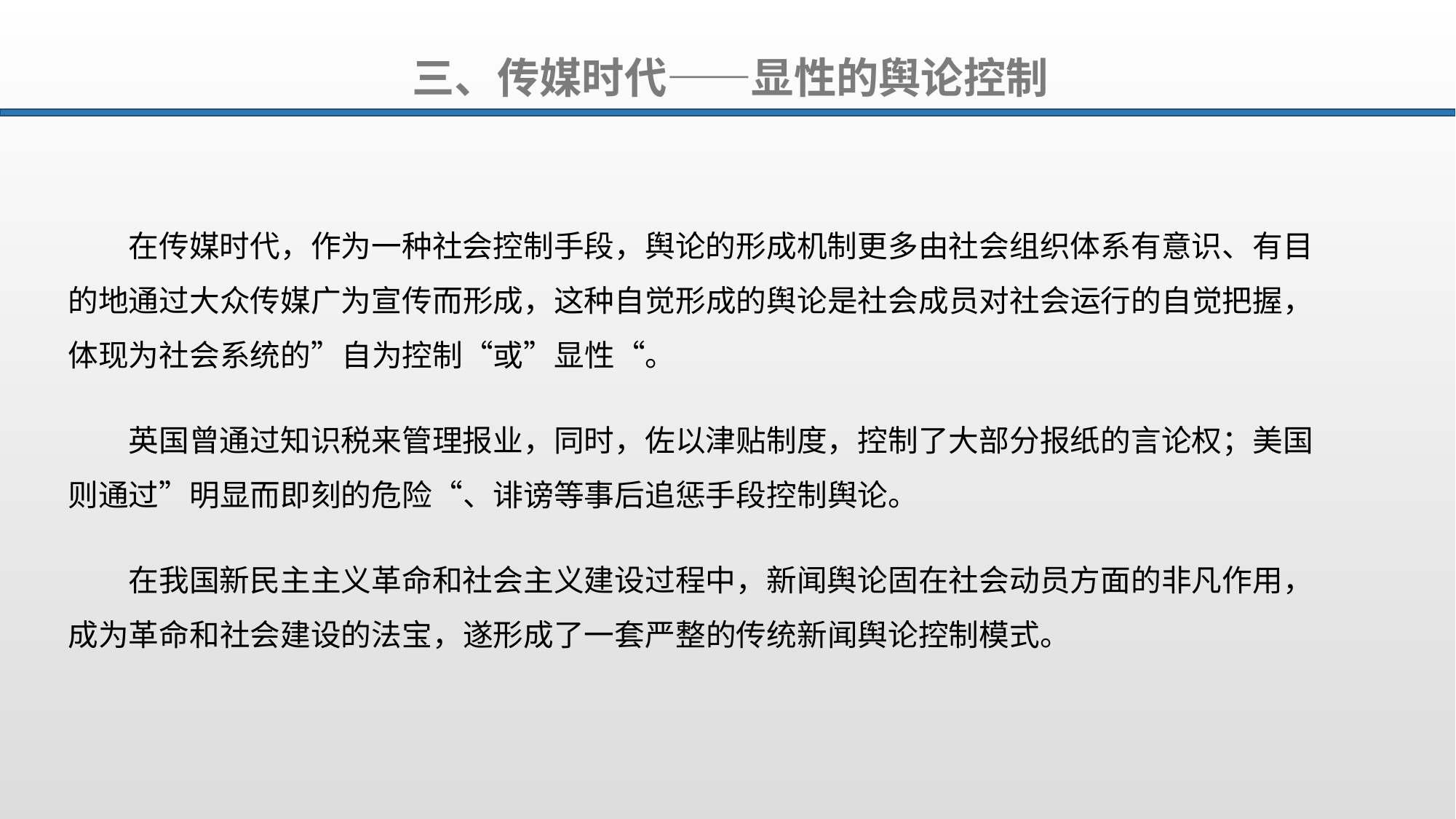

三、传媒时代——显性的舆论控制

在传媒时代，作为一种社会控制手段，舆论的形成机制更多由社会组织体系有意识、有目的地通过大众传媒广为宣传而形成，这种自觉形成的舆论是社会成员对社会运行的自觉把握，体现为社会系统的”自为控制“或”显性“。
英国曾通过知识税来管理报业，同时，佐以津贴制度，控制了大部分报纸的言论权；美国则通过”明显而即刻的危险“、诽谤等事后追惩手段控制舆论。
在我国新民主主义革命和社会主义建设过程中，新闻舆论固在社会动员方面的非凡作用，成为革命和社会建设的法宝，遂形成了一套严整的传统新闻舆论控制模式。